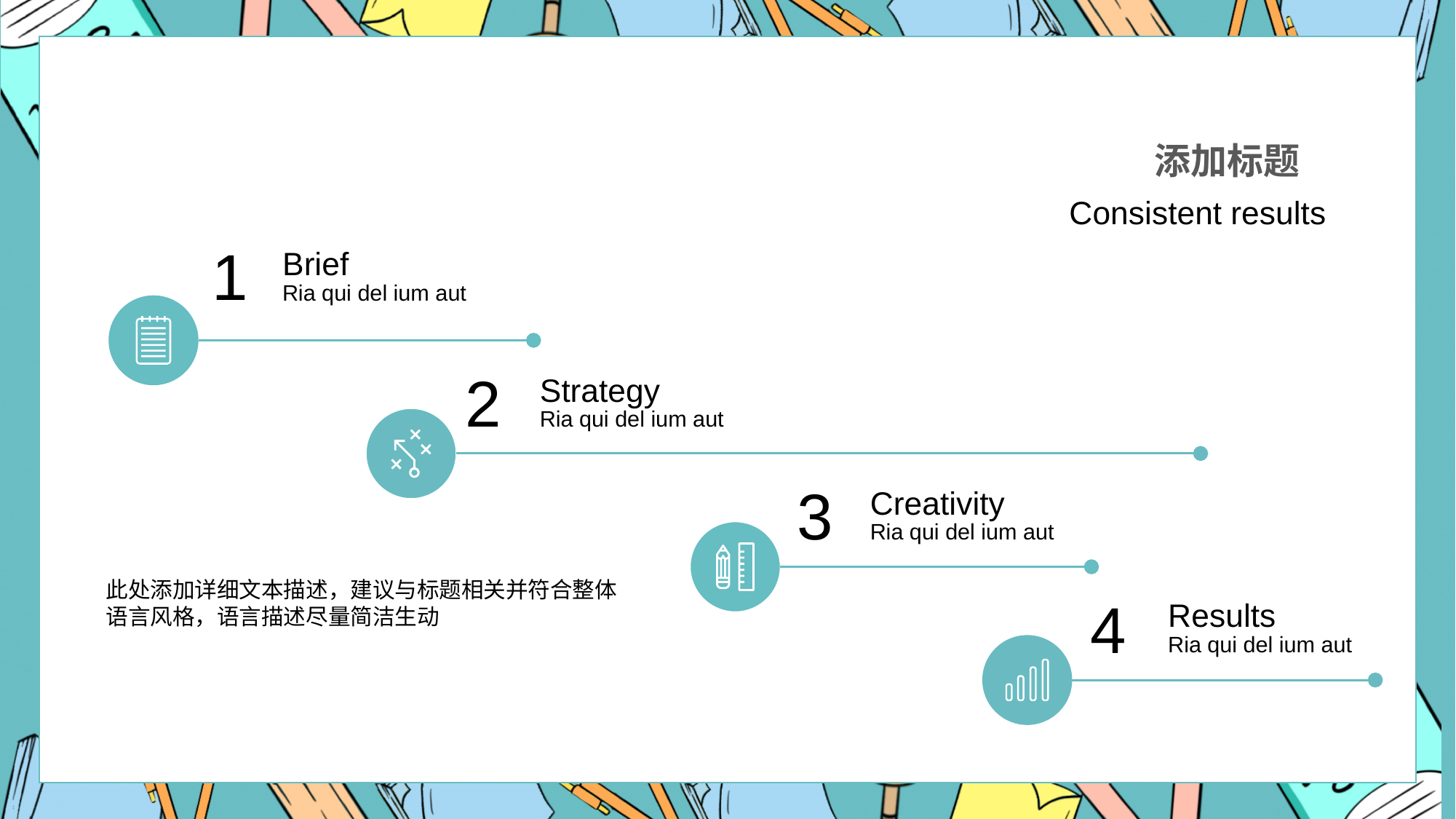

添加标题
Consistent results
1
Brief
Ria qui del ium aut

2
Strategy
Ria qui del ium aut

3
Creativity
Ria qui del ium aut

此处添加详细文本描述，建议与标题相关并符合整体语言风格，语言描述尽量简洁生动
4
Results
Ria qui del ium aut